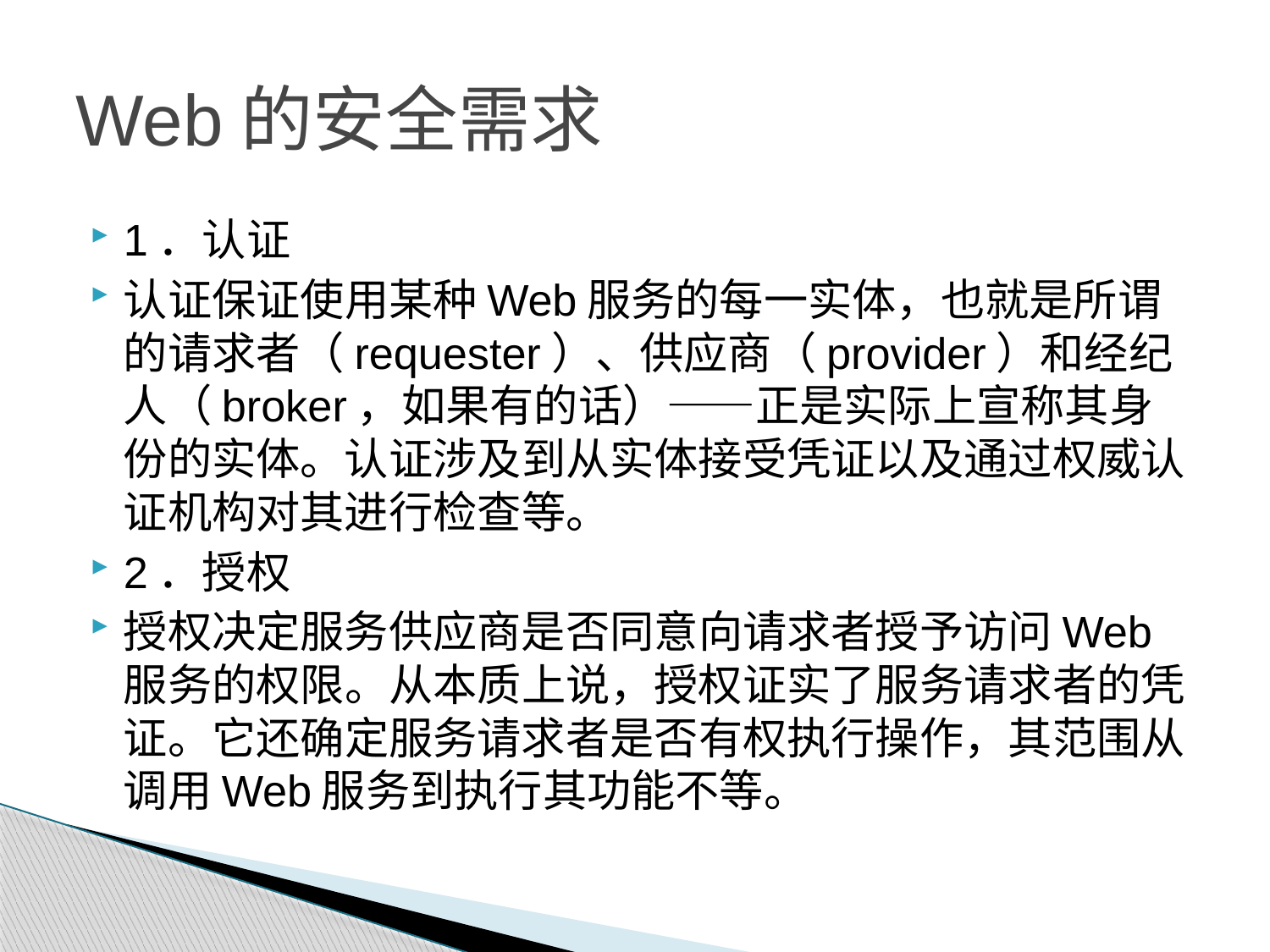

# Web的安全需求
1．认证
认证保证使用某种Web服务的每一实体，也就是所谓的请求者（requester）、供应商（provider）和经纪人（broker，如果有的话）——正是实际上宣称其身份的实体。认证涉及到从实体接受凭证以及通过权威认证机构对其进行检查等。
2．授权
授权决定服务供应商是否同意向请求者授予访问Web服务的权限。从本质上说，授权证实了服务请求者的凭证。它还确定服务请求者是否有权执行操作，其范围从调用Web服务到执行其功能不等。